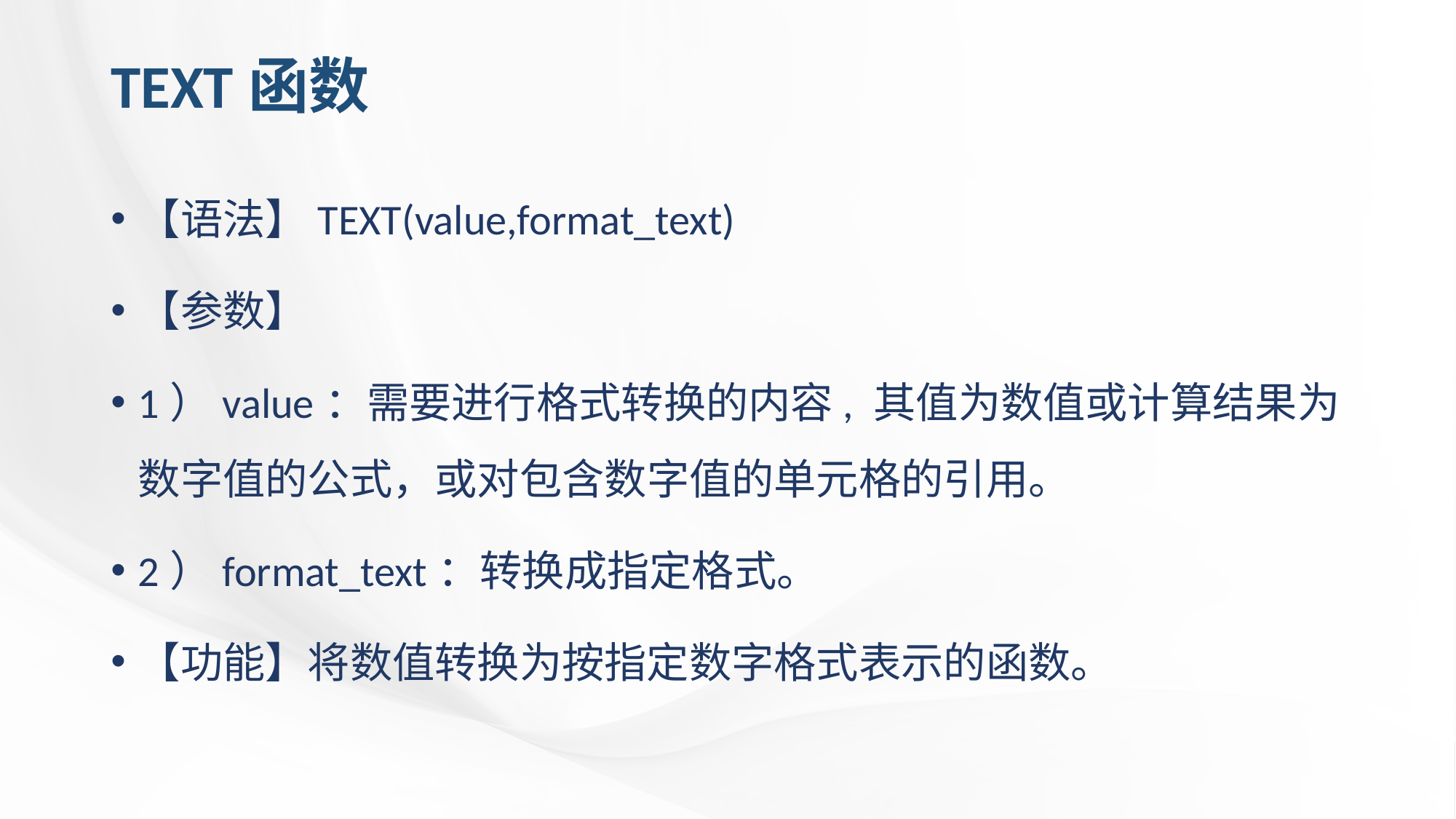

# TEXT函数
【语法】TEXT(value,format_text)
【参数】
1）value：需要进行格式转换的内容, 其值为数值或计算结果为数字值的公式，或对包含数字值的单元格的引用。
2）format_text：转换成指定格式。
【功能】将数值转换为按指定数字格式表示的函数。